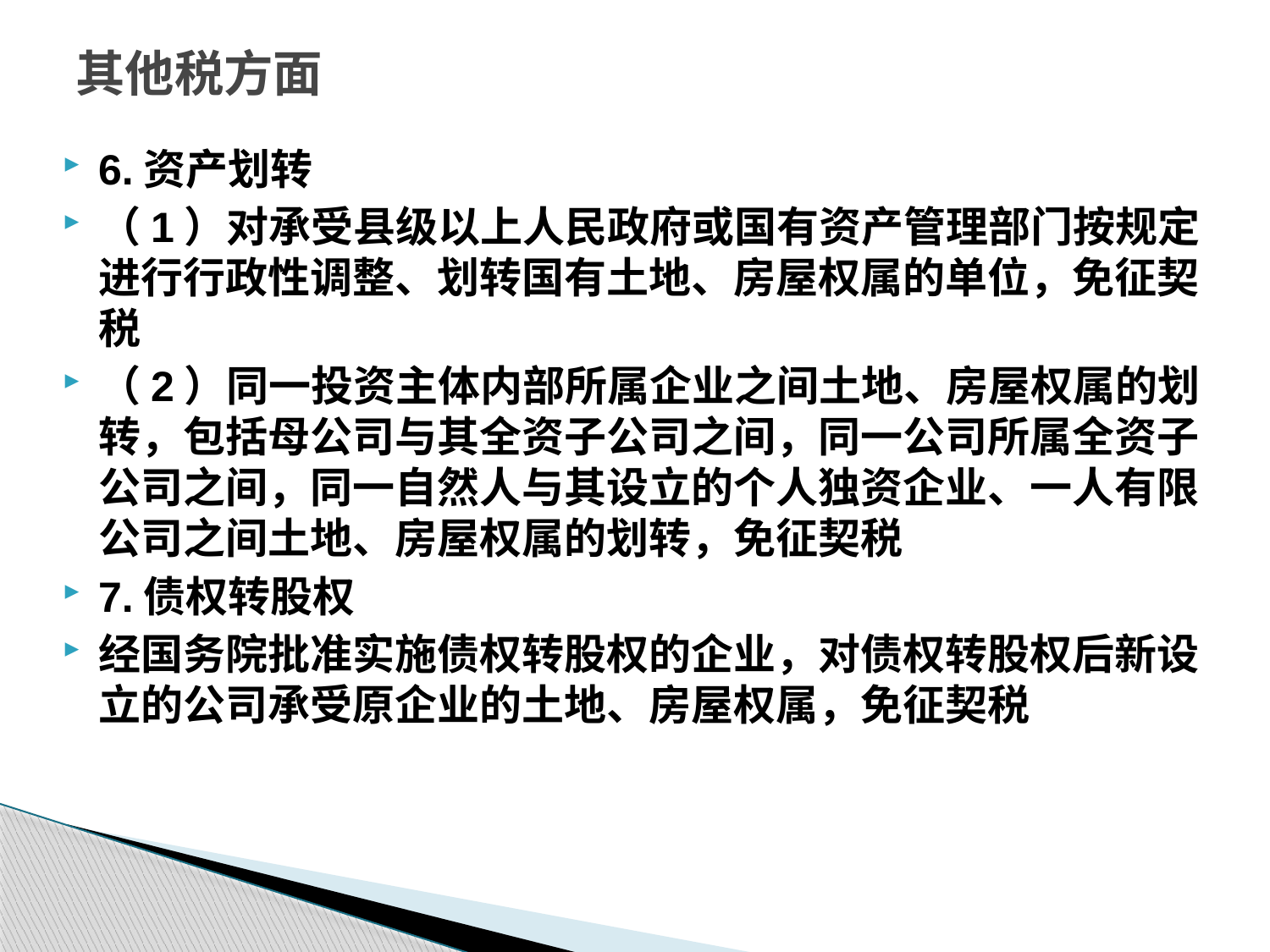

# 其他税方面
6.资产划转
（1）对承受县级以上人民政府或国有资产管理部门按规定进行行政性调整、划转国有土地、房屋权属的单位，免征契税
（2）同一投资主体内部所属企业之间土地、房屋权属的划转，包括母公司与其全资子公司之间，同一公司所属全资子公司之间，同一自然人与其设立的个人独资企业、一人有限公司之间土地、房屋权属的划转，免征契税
7.债权转股权
经国务院批准实施债权转股权的企业，对债权转股权后新设立的公司承受原企业的土地、房屋权属，免征契税